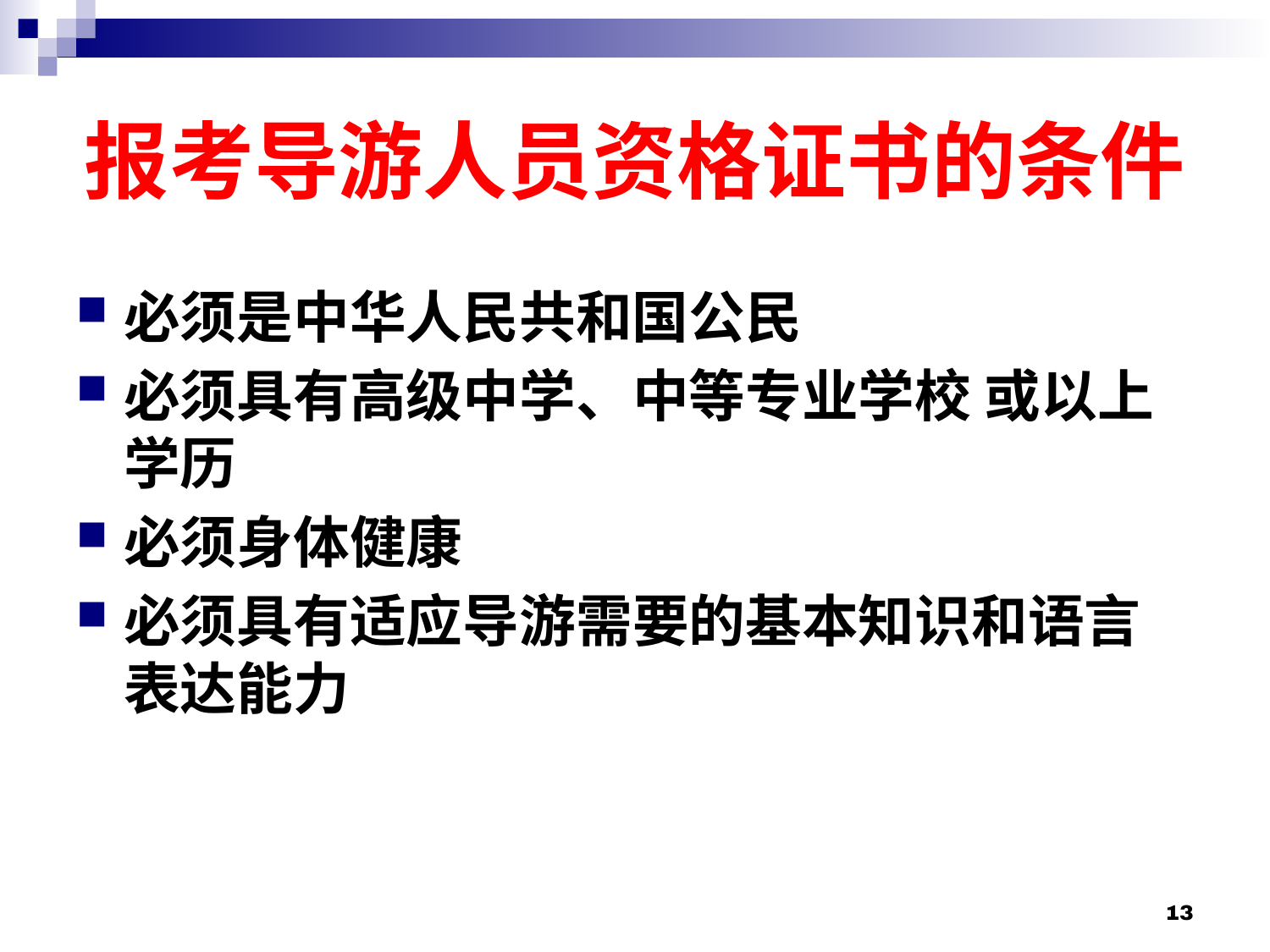

# 报考导游人员资格证书的条件
必须是中华人民共和国公民
必须具有高级中学、中等专业学校 或以上学历
必须身体健康
必须具有适应导游需要的基本知识和语言表达能力
13